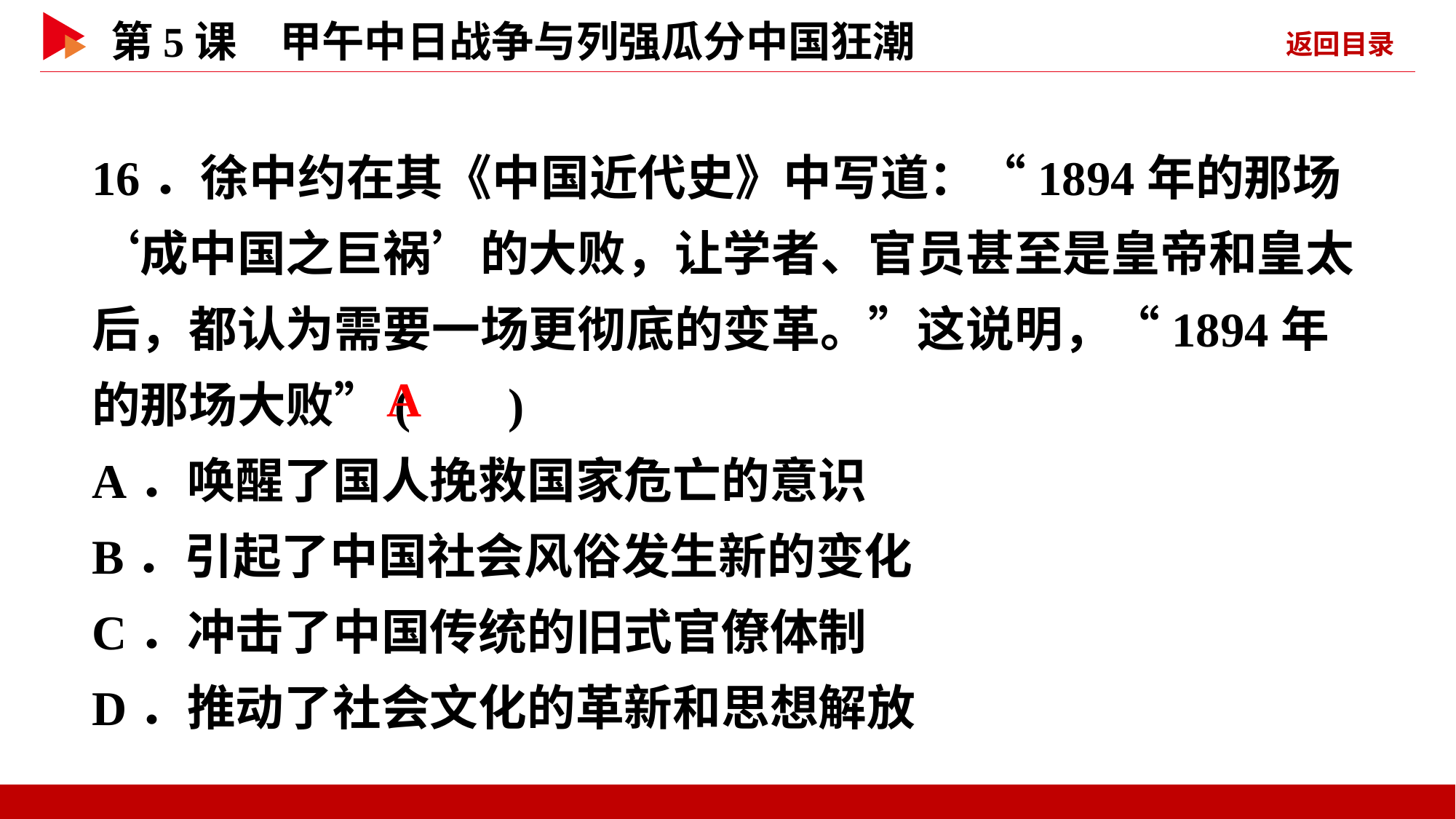

16．徐中约在其《中国近代史》中写道：“1894年的那场‘成中国之巨祸’的大败，让学者、官员甚至是皇帝和皇太后，都认为需要一场更彻底的变革。”这说明，“1894年的那场大败”(        )
A．唤醒了国人挽救国家危亡的意识
B．引起了中国社会风俗发生新的变化
C．冲击了中国传统的旧式官僚体制
D．推动了社会文化的革新和思想解放
   A